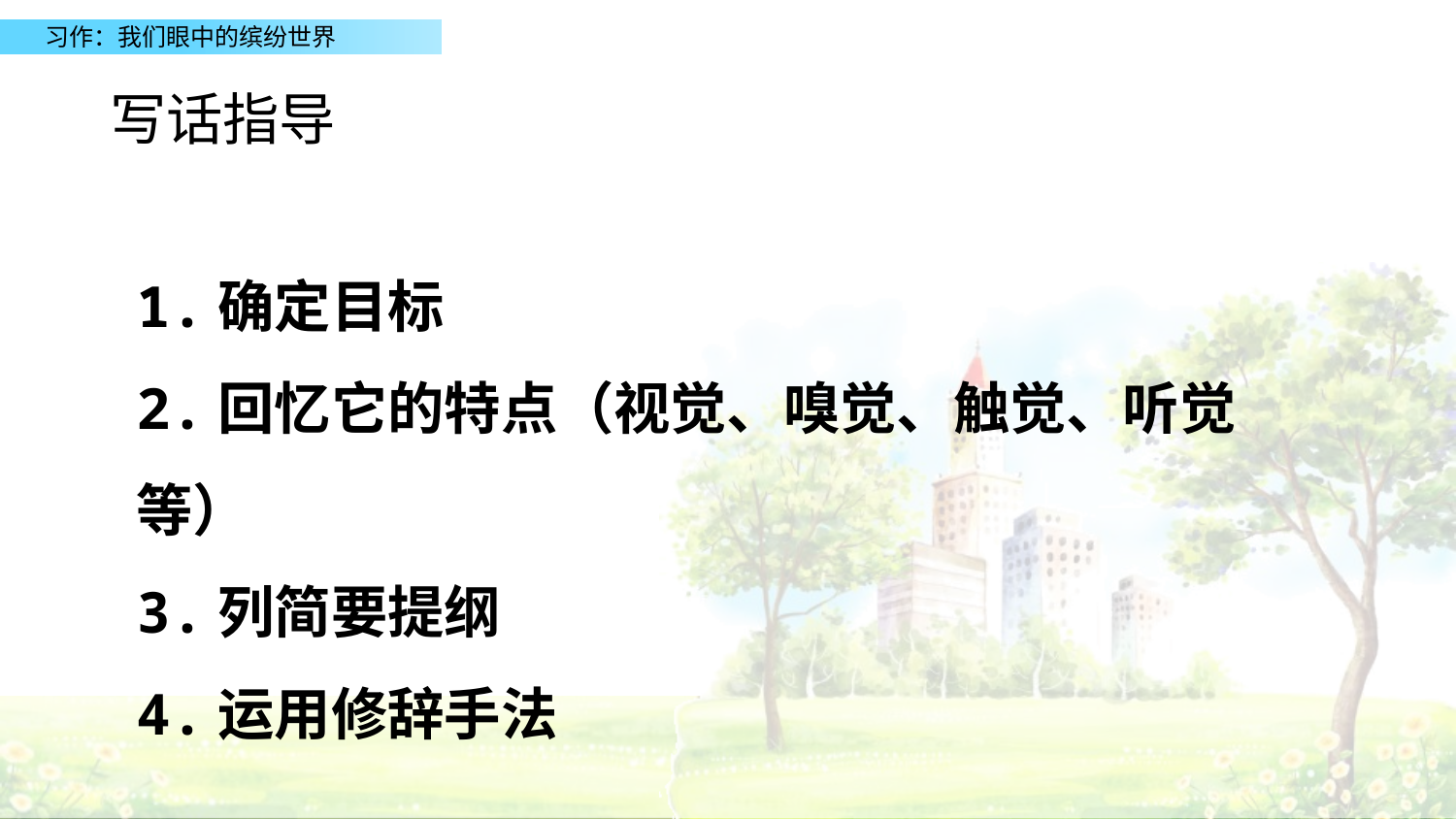

写话指导
1.确定目标
2.回忆它的特点（视觉、嗅觉、触觉、听觉等）
3.列简要提纲
4.运用修辞手法